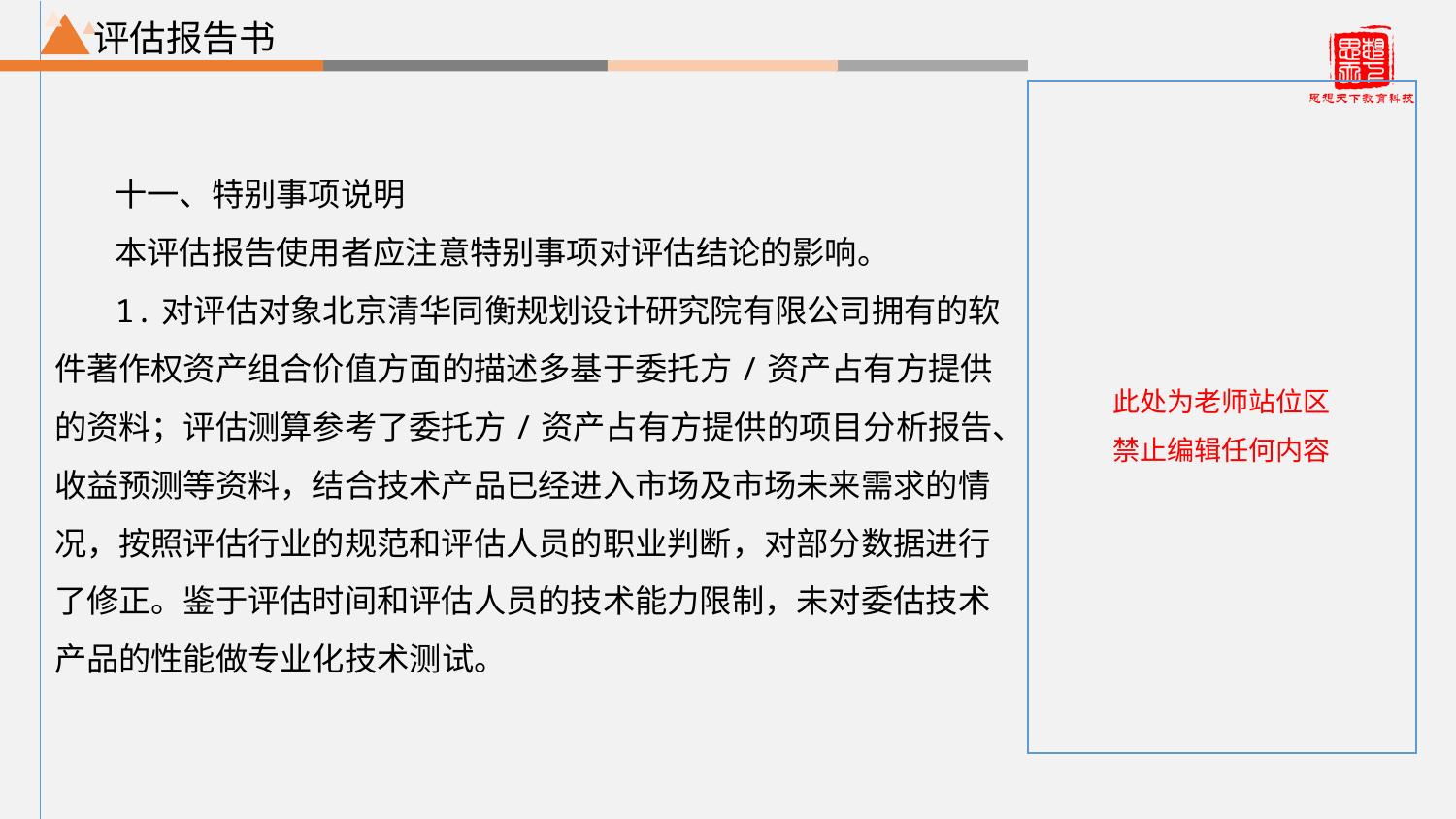

评估报告书
十一、特别事项说明
本评估报告使用者应注意特别事项对评估结论的影响。
1.对评估对象北京清华同衡规划设计研究院有限公司拥有的软件著作权资产组合价值方面的描述多基于委托方/资产占有方提供的资料；评估测算参考了委托方/资产占有方提供的项目分析报告、收益预测等资料，结合技术产品已经进入市场及市场未来需求的情况，按照评估行业的规范和评估人员的职业判断，对部分数据进行了修正。鉴于评估时间和评估人员的技术能力限制，未对委估技术产品的性能做专业化技术测试。

148